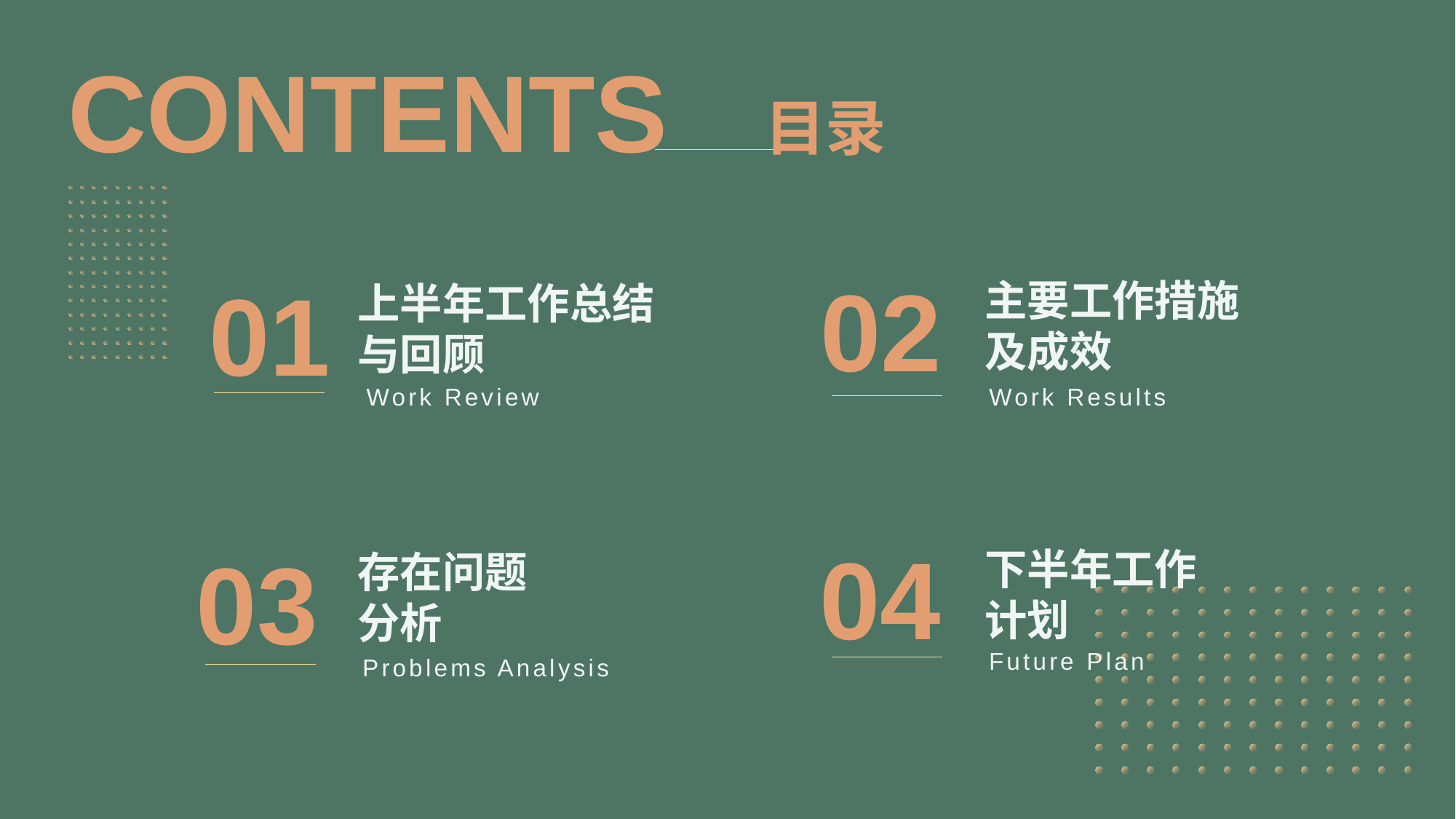

02
01
主要工作措施
及成效
上半年工作总结与回顾
Work Review
Work Results
04
03
下半年工作
计划
存在问题
分析
Future Plan
Problems Analysis